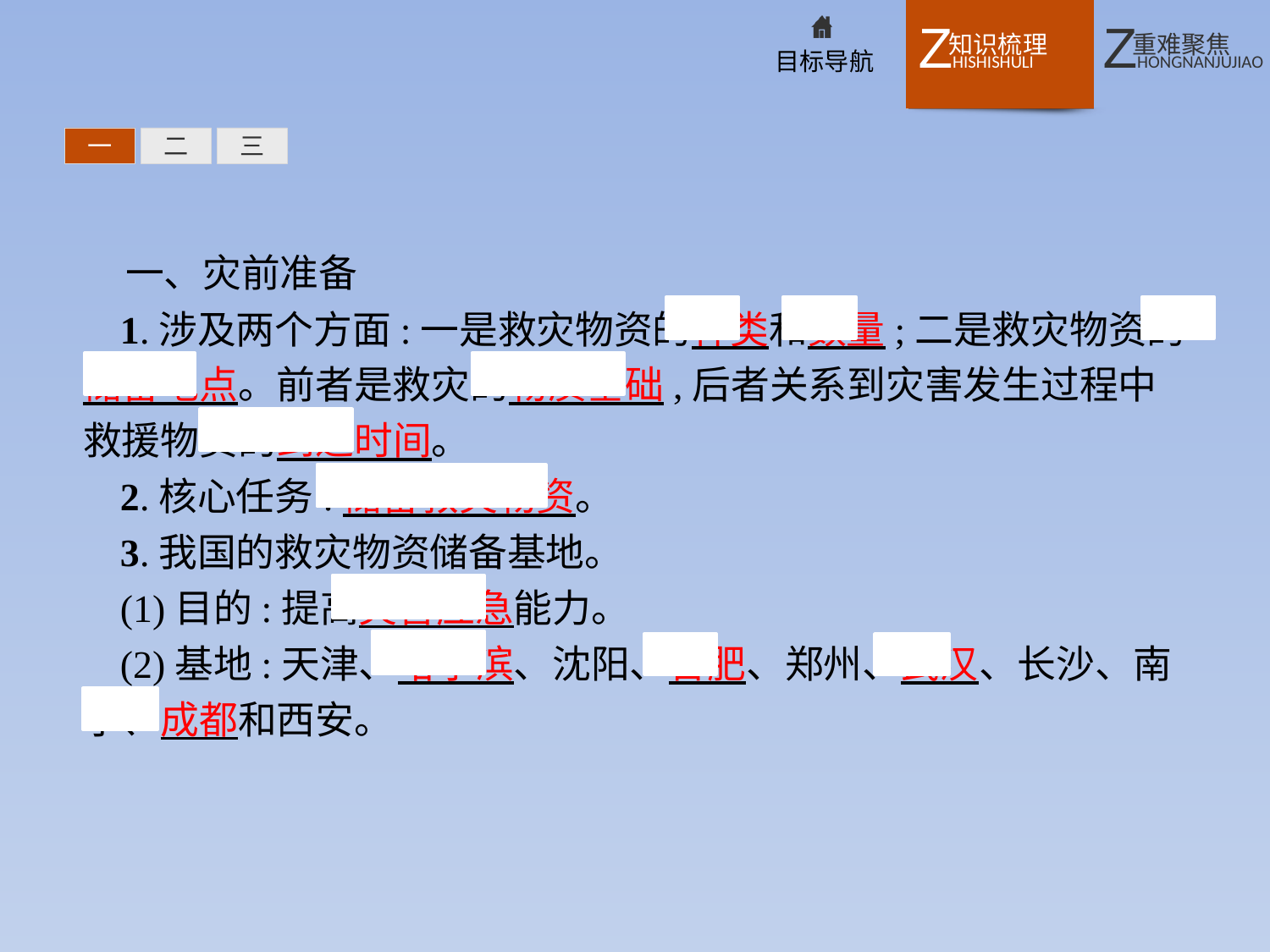

一
二
三
一、灾前准备
1.涉及两个方面:一是救灾物资的种类和数量;二是救灾物资的储备地点。前者是救灾的物质基础,后者关系到灾害发生过程中救援物资的到达时间。
2.核心任务:储备救灾物资。
3.我国的救灾物资储备基地。
(1)目的:提高灾害应急能力。
(2)基地:天津、哈尔滨、沈阳、合肥、郑州、武汉、长沙、南宁、成都和西安。